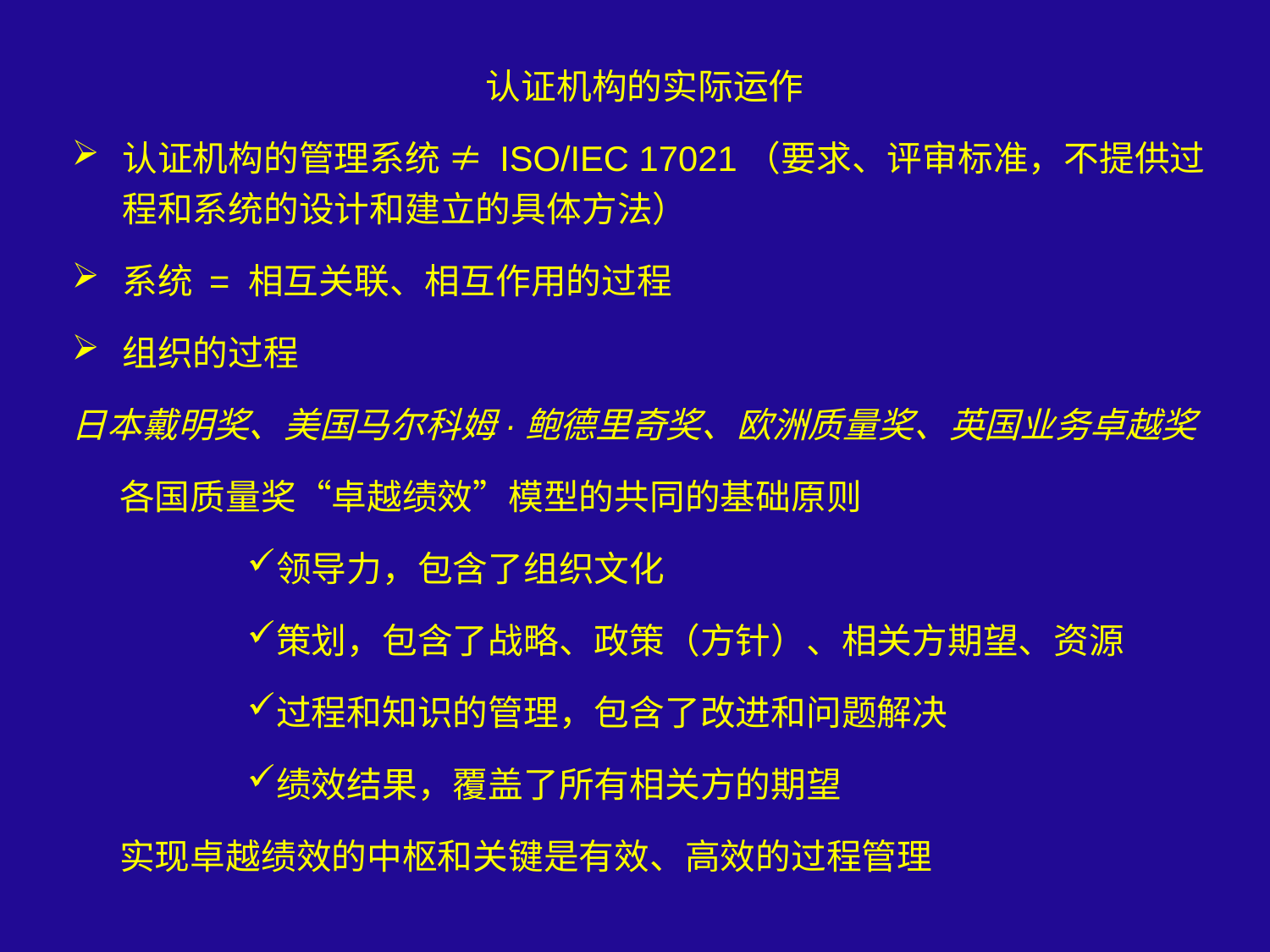

认证机构的实际运作
认证机构的管理系统 ≠ ISO/IEC 17021（要求、评审标准，不提供过程和系统的设计和建立的具体方法）
系统 = 相互关联、相互作用的过程
组织的过程
日本戴明奖、美国马尔科姆·鲍德里奇奖、欧洲质量奖、英国业务卓越奖
     各国质量奖“卓越绩效”模型的共同的基础原则
领导力，包含了组织文化
策划，包含了战略、政策（方针）、相关方期望、资源
过程和知识的管理，包含了改进和问题解决
绩效结果，覆盖了所有相关方的期望
     实现卓越绩效的中枢和关键是有效、高效的过程管理